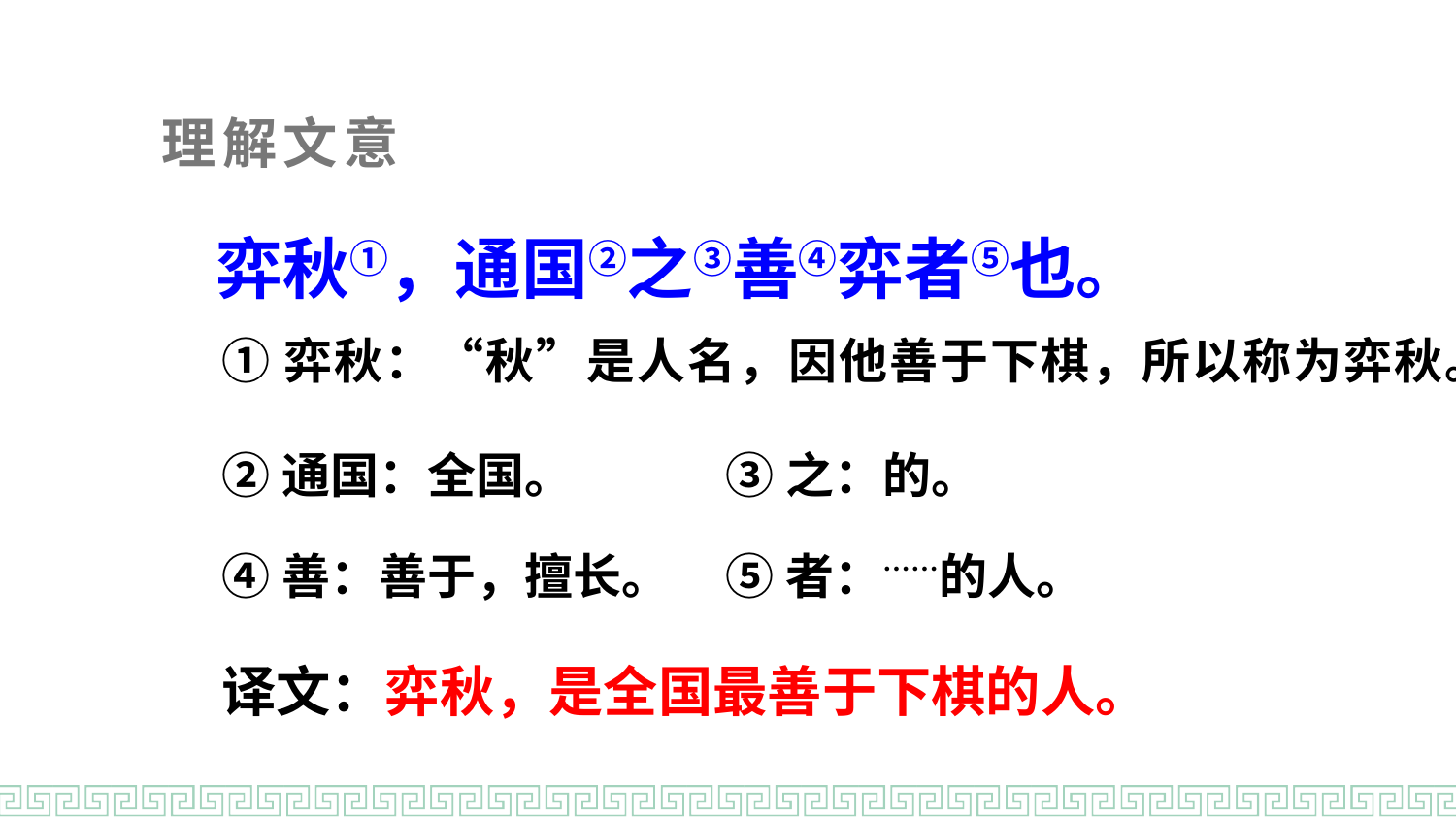

理解文意
弈秋①，通国②之③善④弈者⑤也。
①弈秋：“秋”是人名，因他善于下棋，所以称为弈秋。
②通国：全国。
③之：的。
④善：善于，擅长。
⑤者：……的人。
译文：弈秋，是全国最善于下棋的人。